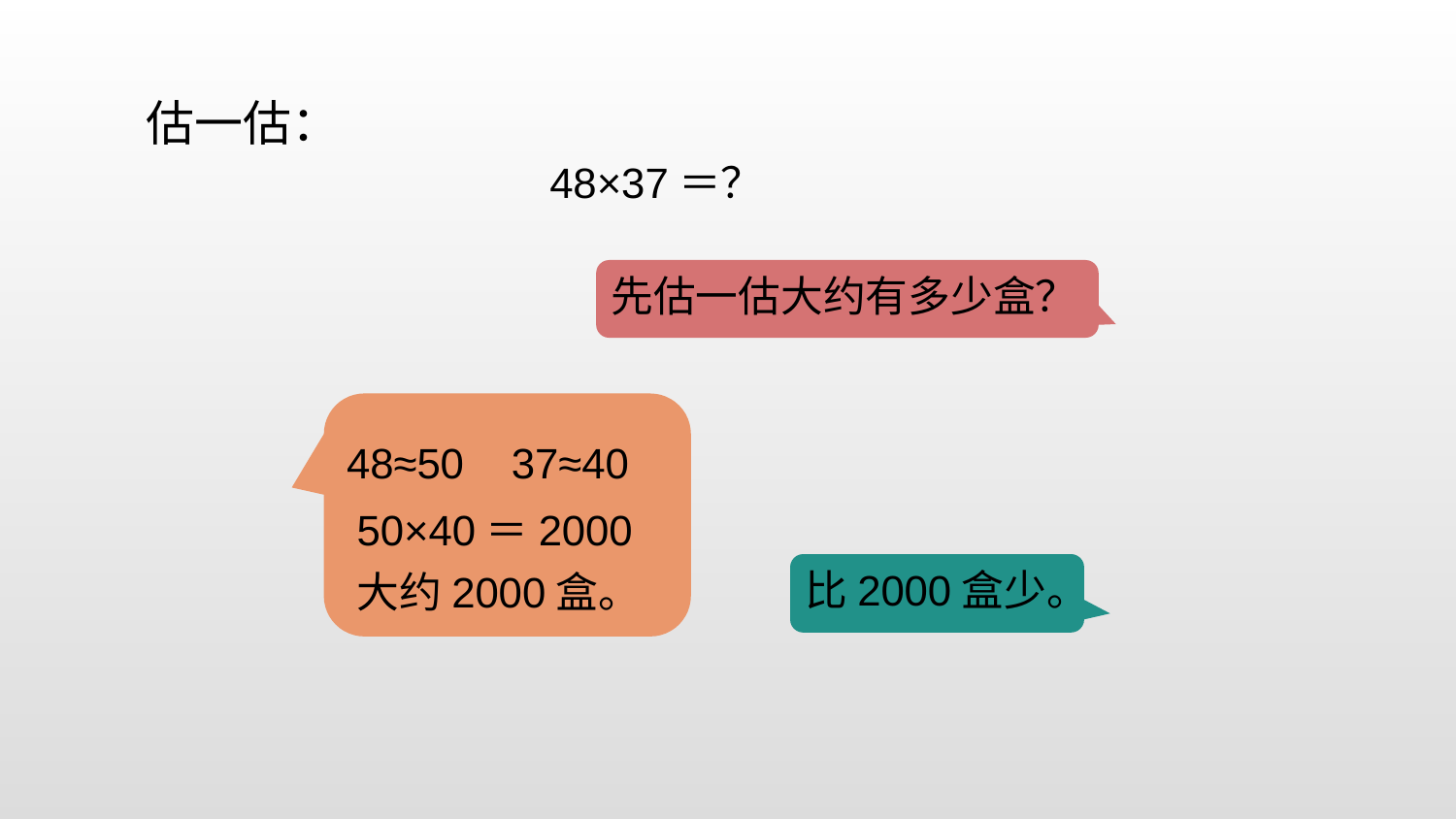

估一估：
48×37＝？
先估一估大约有多少盒？
48≈50    37≈40

50×40＝2000
比2000盒少。
大约2000盒。